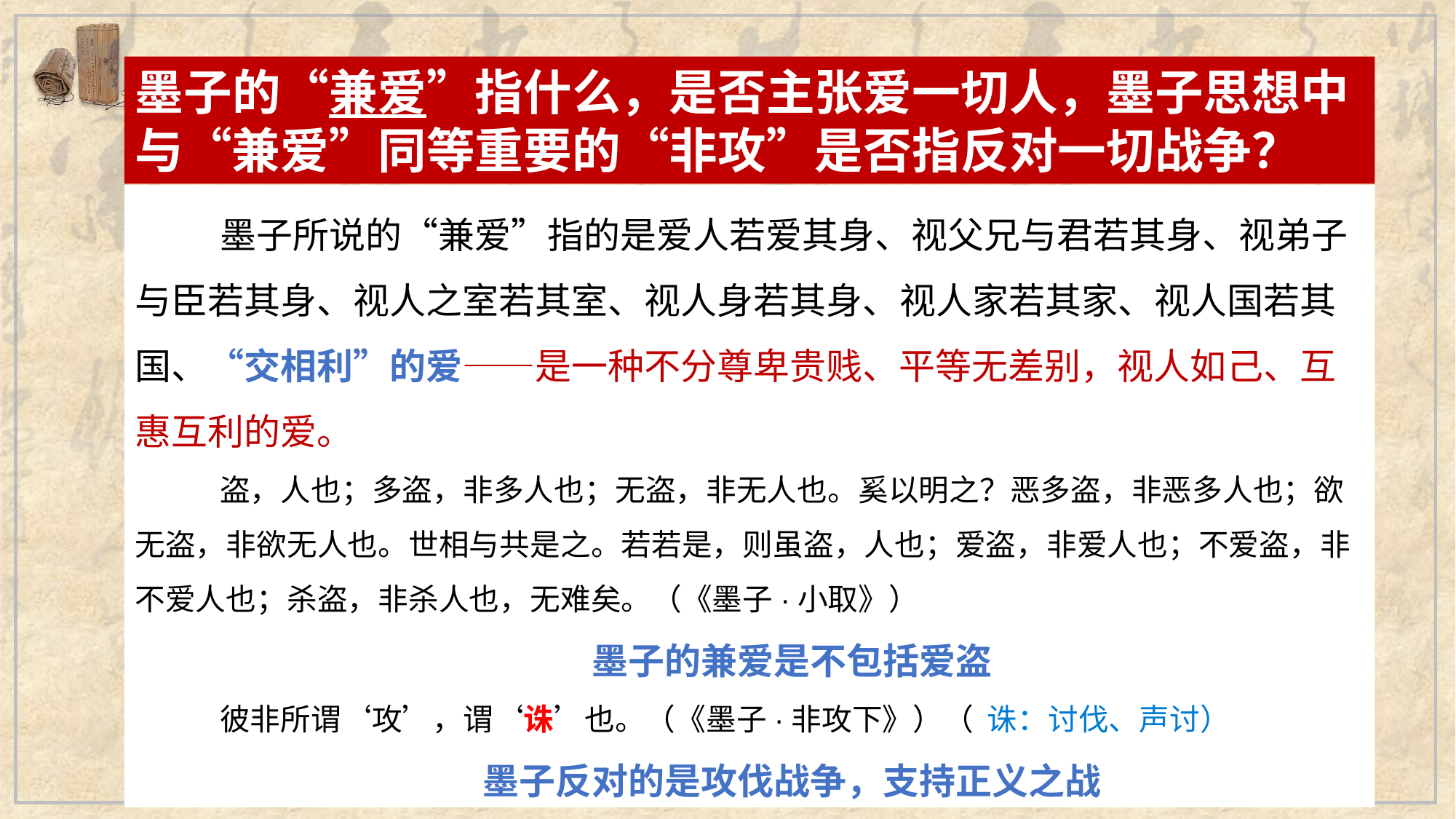

墨子的“兼爱”指什么，是否主张爱一切人，墨子思想中与“兼爱”同等重要的“非攻”是否指反对一切战争？
墨子所说的“兼爱”指的是爱人若爱其身、视父兄与君若其身、视弟子与臣若其身、视人之室若其室、视人身若其身、视人家若其家、视人国若其国、“交相利”的爱——是一种不分尊卑贵贱、平等无差别，视人如己、互惠互利的爱。
盗，人也；多盗，非多人也；无盗，非无人也。奚以明之？恶多盗，非恶多人也；欲无盗，非欲无人也。世相与共是之。若若是，则虽盗，人也；爱盗，非爱人也；不爱盗，非不爱人也；杀盗，非杀人也，无难矣。（《墨子·小取》）
墨子的兼爱是不包括爱盗
彼非所谓‘攻’，谓‘诛’也。（《墨子·非攻下》）（  诛：讨伐、声讨）
墨子反对的是攻伐战争，支持正义之战